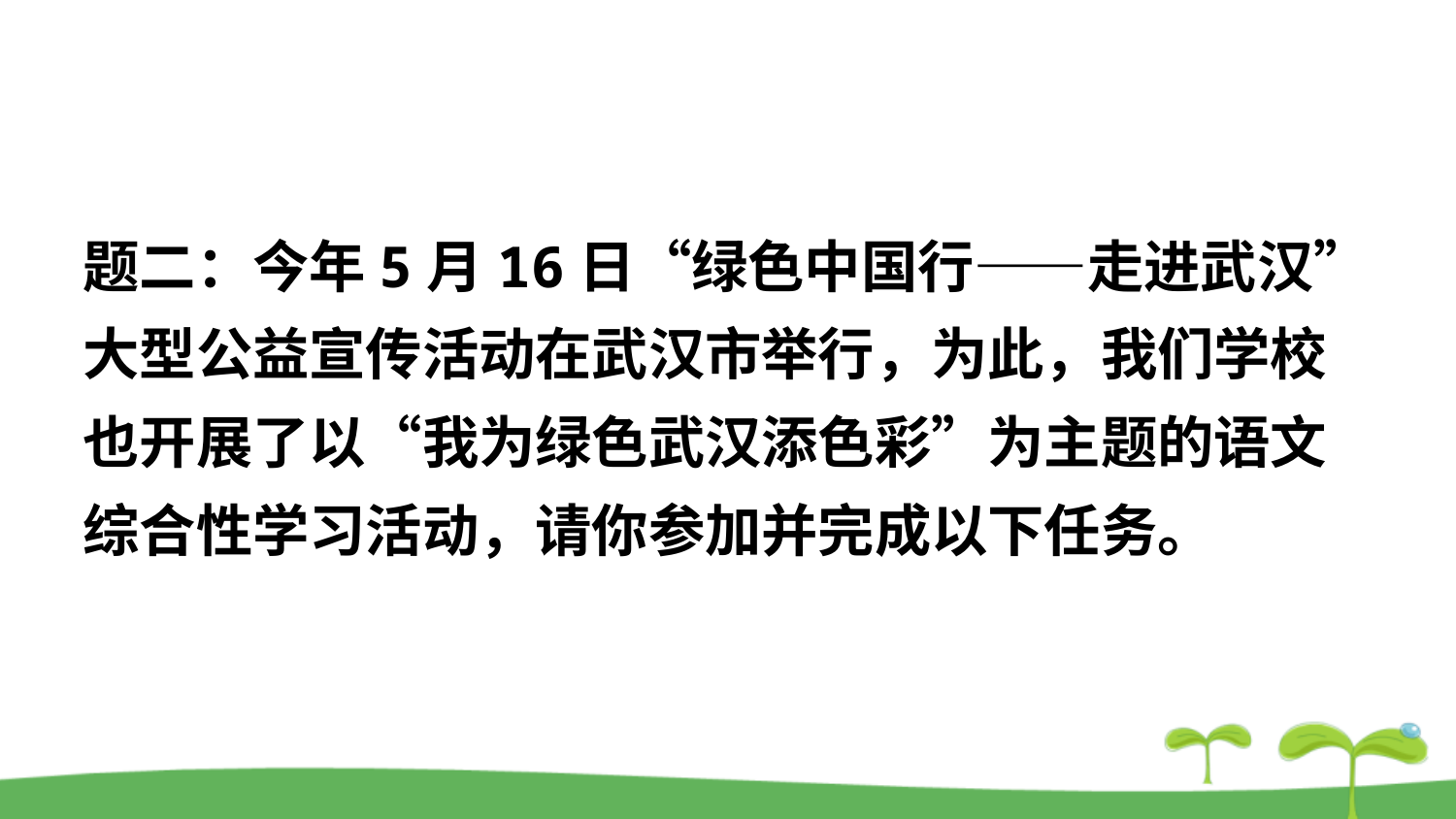

题二：今年5月16日“绿色中国行——走进武汉”大型公益宣传活动在武汉市举行，为此，我们学校也开展了以“我为绿色武汉添色彩”为主题的语文综合性学习活动，请你参加并完成以下任务。